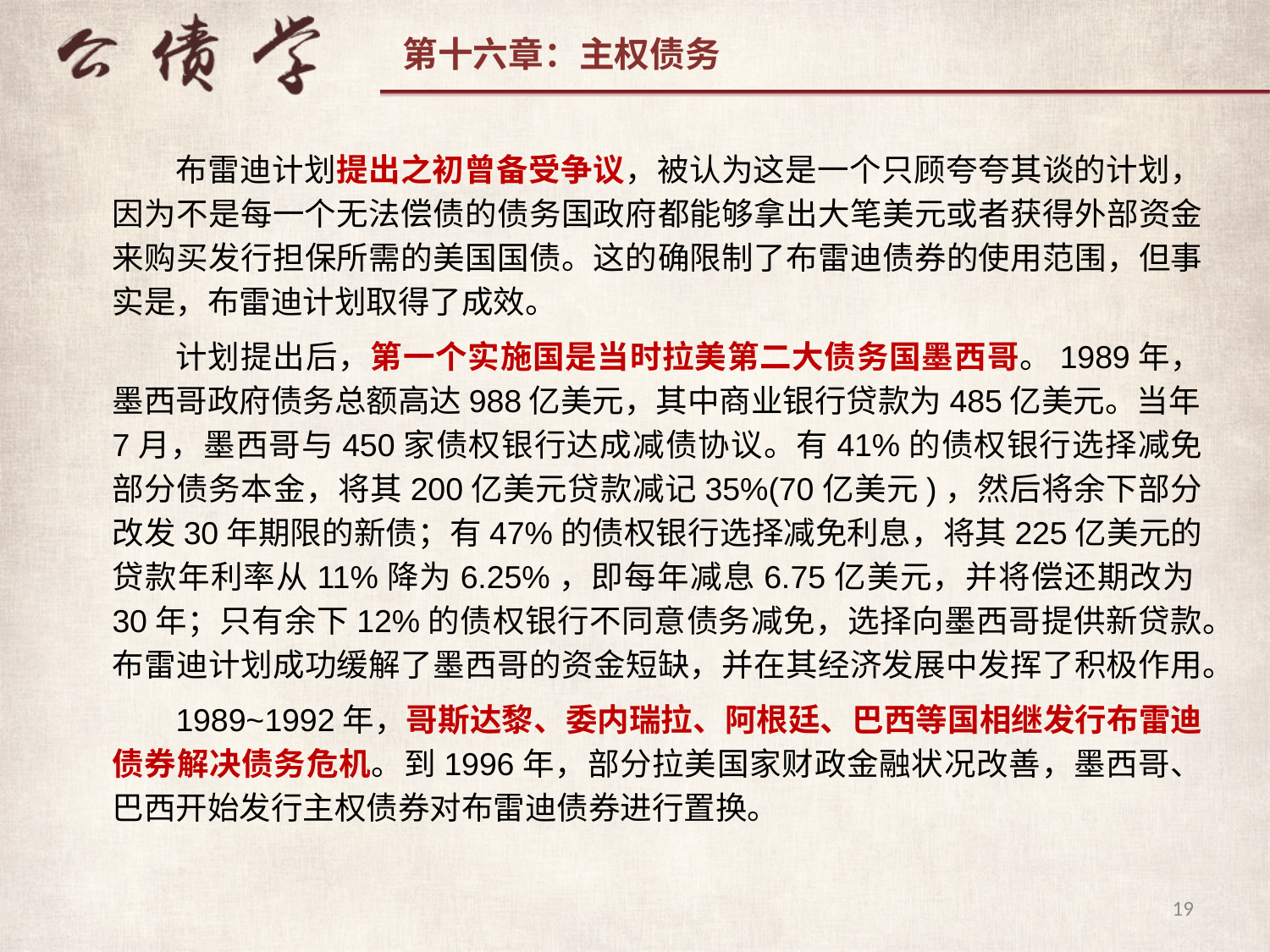

布雷迪计划提出之初曾备受争议，被认为这是一个只顾夸夸其谈的计划，因为不是每一个无法偿债的债务国政府都能够拿出大笔美元或者获得外部资金来购买发行担保所需的美国国债。这的确限制了布雷迪债券的使用范围，但事实是，布雷迪计划取得了成效。
计划提出后，第一个实施国是当时拉美第二大债务国墨西哥。1989年，墨西哥政府债务总额高达988亿美元，其中商业银行贷款为485亿美元。当年7月，墨西哥与450家债权银行达成减债协议。有41%的债权银行选择减免部分债务本金，将其200亿美元贷款减记35%(70亿美元)，然后将余下部分改发30年期限的新债；有47%的债权银行选择减免利息，将其225亿美元的贷款年利率从11%降为6.25%，即每年减息6.75亿美元，并将偿还期改为30年；只有余下12%的债权银行不同意债务减免，选择向墨西哥提供新贷款。布雷迪计划成功缓解了墨西哥的资金短缺，并在其经济发展中发挥了积极作用。
1989~1992年，哥斯达黎、委内瑞拉、阿根廷、巴西等国相继发行布雷迪债券解决债务危机。到1996年，部分拉美国家财政金融状况改善，墨西哥、巴西开始发行主权债券对布雷迪债券进行置换。
19